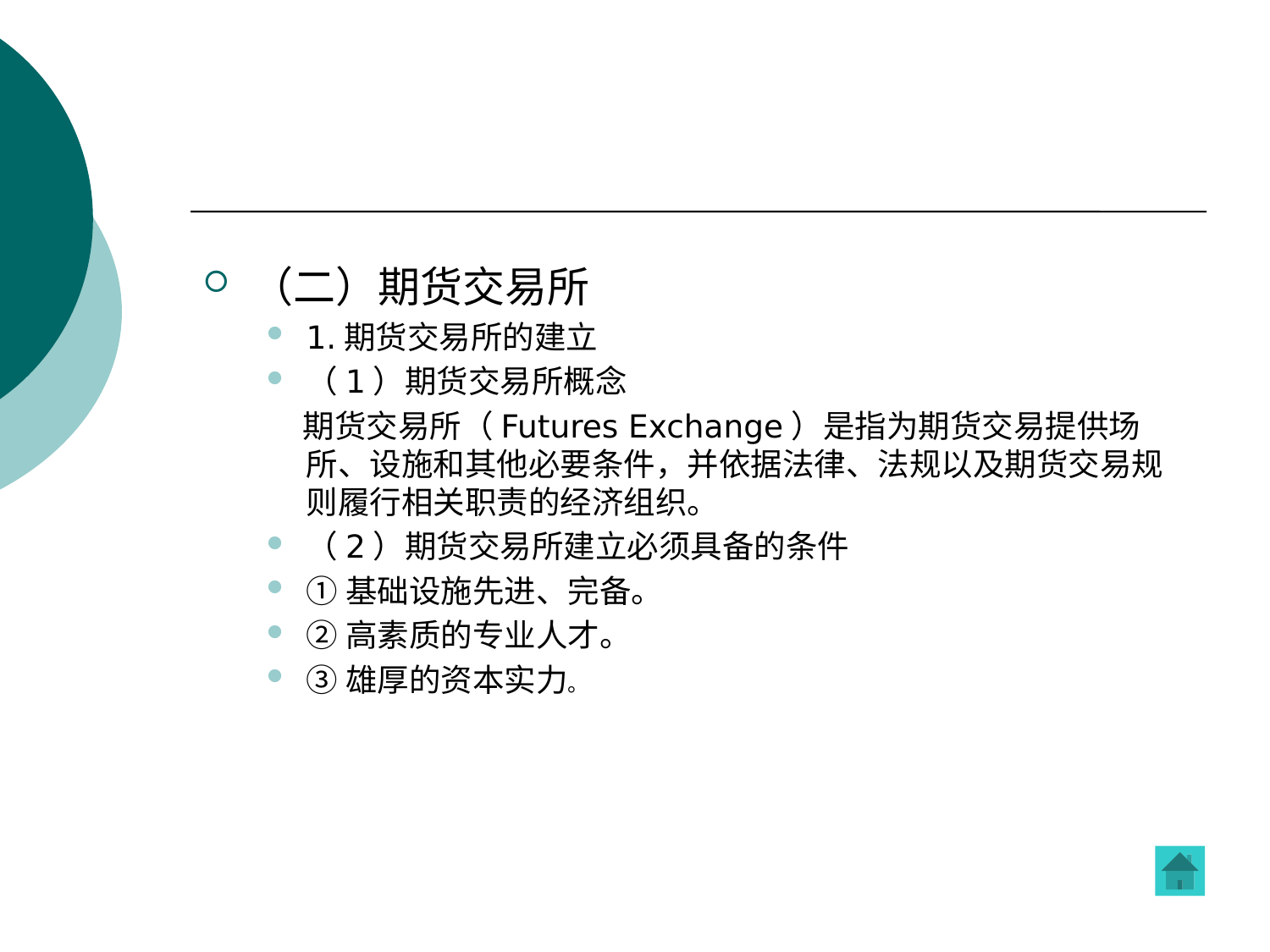

#
（二）期货交易所
1.期货交易所的建立
（1）期货交易所概念
    期货交易所（Futures Exchange）是指为期货交易提供场所、设施和其他必要条件，并依据法律、法规以及期货交易规则履行相关职责的经济组织。
（2）期货交易所建立必须具备的条件
①基础设施先进、完备。
②高素质的专业人才。
③雄厚的资本实力。